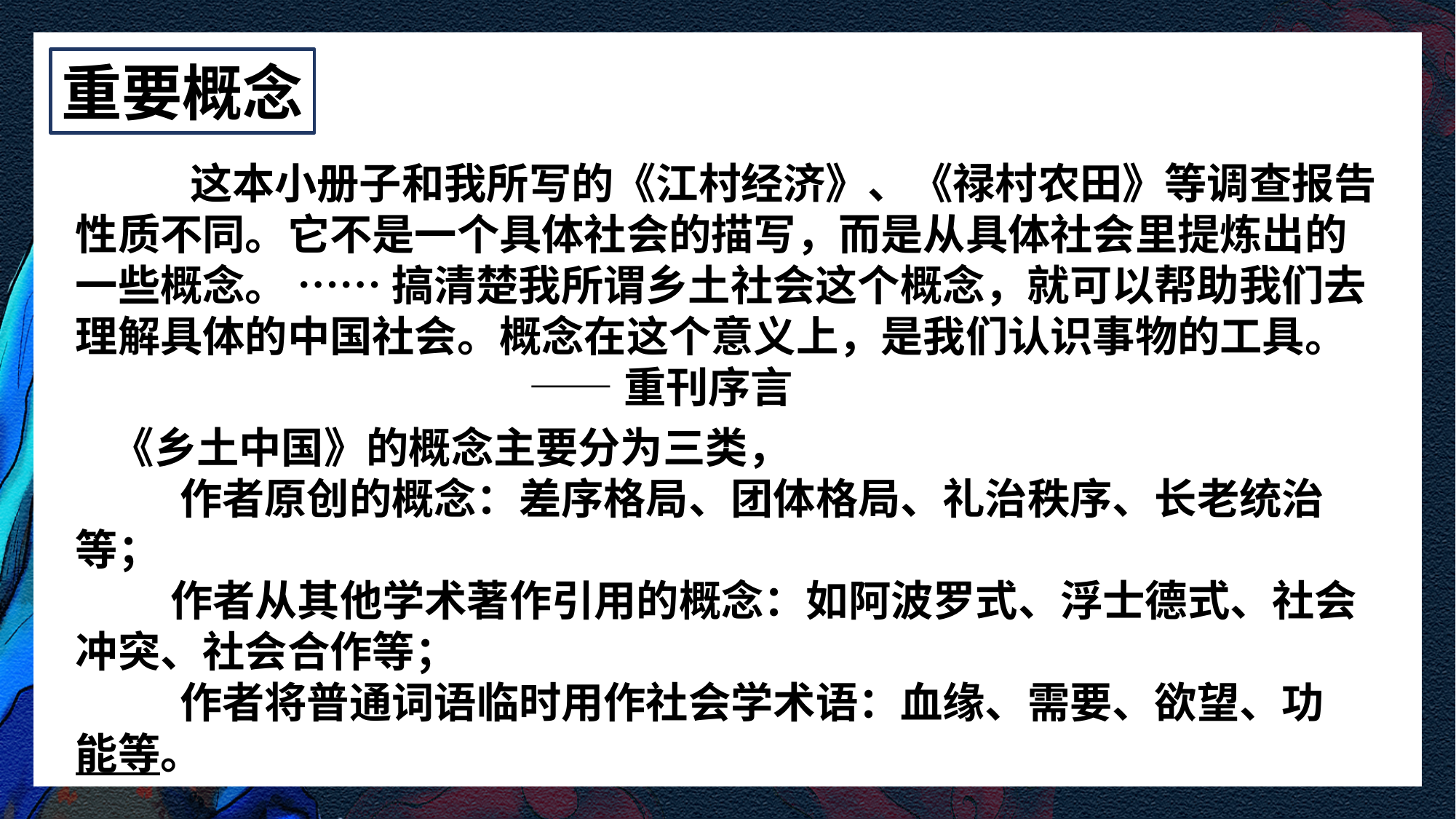

书中的概念主要分为三类，一类是作者原创的概念，如差序格局、团体格局、礼治秩序、长老统治等；第二类是作者从其他学术著作引用的概念，如阿波罗式、浮士德式、社会冲突、社会合作等；第三类是作者将普通词语临时用作社会学术语，如血缘、需要、欲望、功能等。
重要概念
         这本小册子和我所写的《江村经济》、《禄村农田》等调查报告性质不同。它不是一个具体社会的描写，而是从具体社会里提炼出的一些概念。 …… 搞清楚我所谓乡土社会这个概念，就可以帮助我们去理解具体的中国社会。概念在这个意义上，是我们认识事物的工具。
                                               ——重刊序言
《乡土中国》的概念主要分为三类，
      作者原创的概念：差序格局、团体格局、礼治秩序、长老统治等；
     作者从其他学术著作引用的概念：如阿波罗式、浮士德式、社会冲突、社会合作等；
      作者将普通词语临时用作社会学术语：血缘、需要、欲望、功能等。